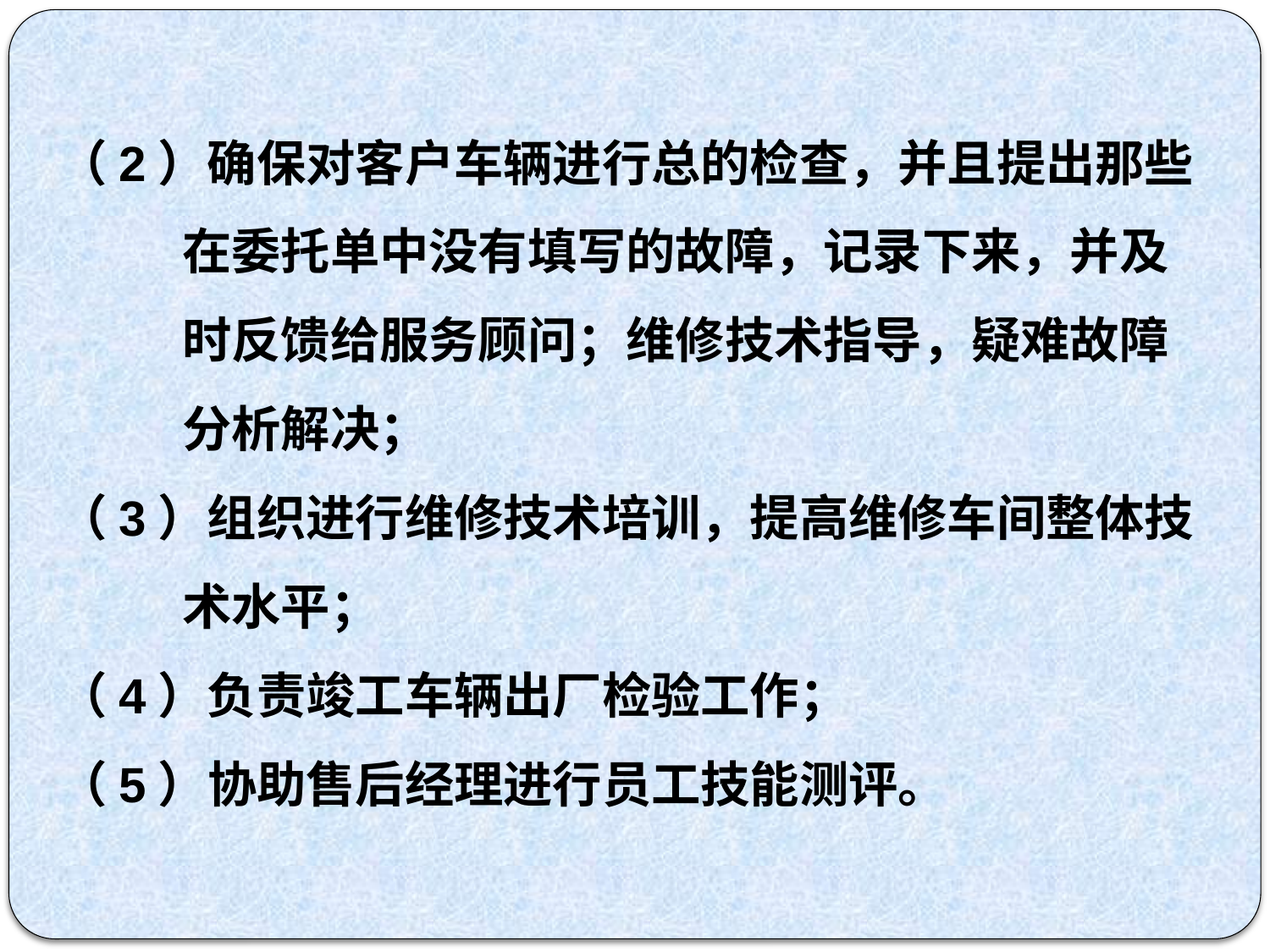

（2）确保对客户车辆进行总的检查，并且提出那些在委托单中没有填写的故障，记录下来，并及时反馈给服务顾问；维修技术指导，疑难故障分析解决；
（3）组织进行维修技术培训，提高维修车间整体技术水平；
（4）负责竣工车辆出厂检验工作；
（5）协助售后经理进行员工技能测评。